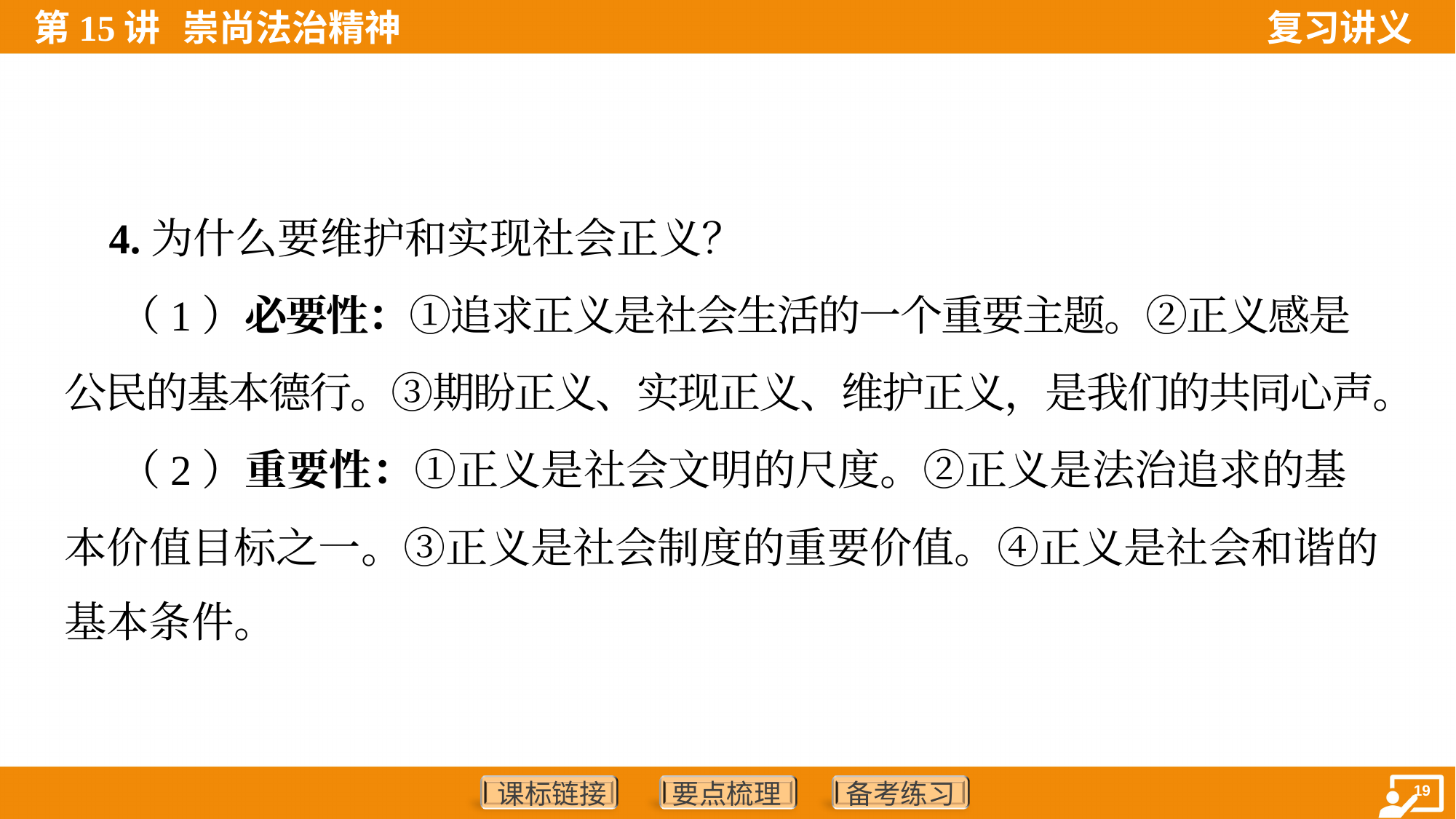

4.为什么要维护和实现社会正义？
    （1）必要性：①追求正义是社会生活的一个重要主题。②正义感是
公民的基本德行。③期盼正义、实现正义、维护正义，是我们的共同心声。
    （2）重要性：①正义是社会文明的尺度。②正义是法治追求的基
本价值目标之一。③正义是社会制度的重要价值。④正义是社会和谐的
基本条件。